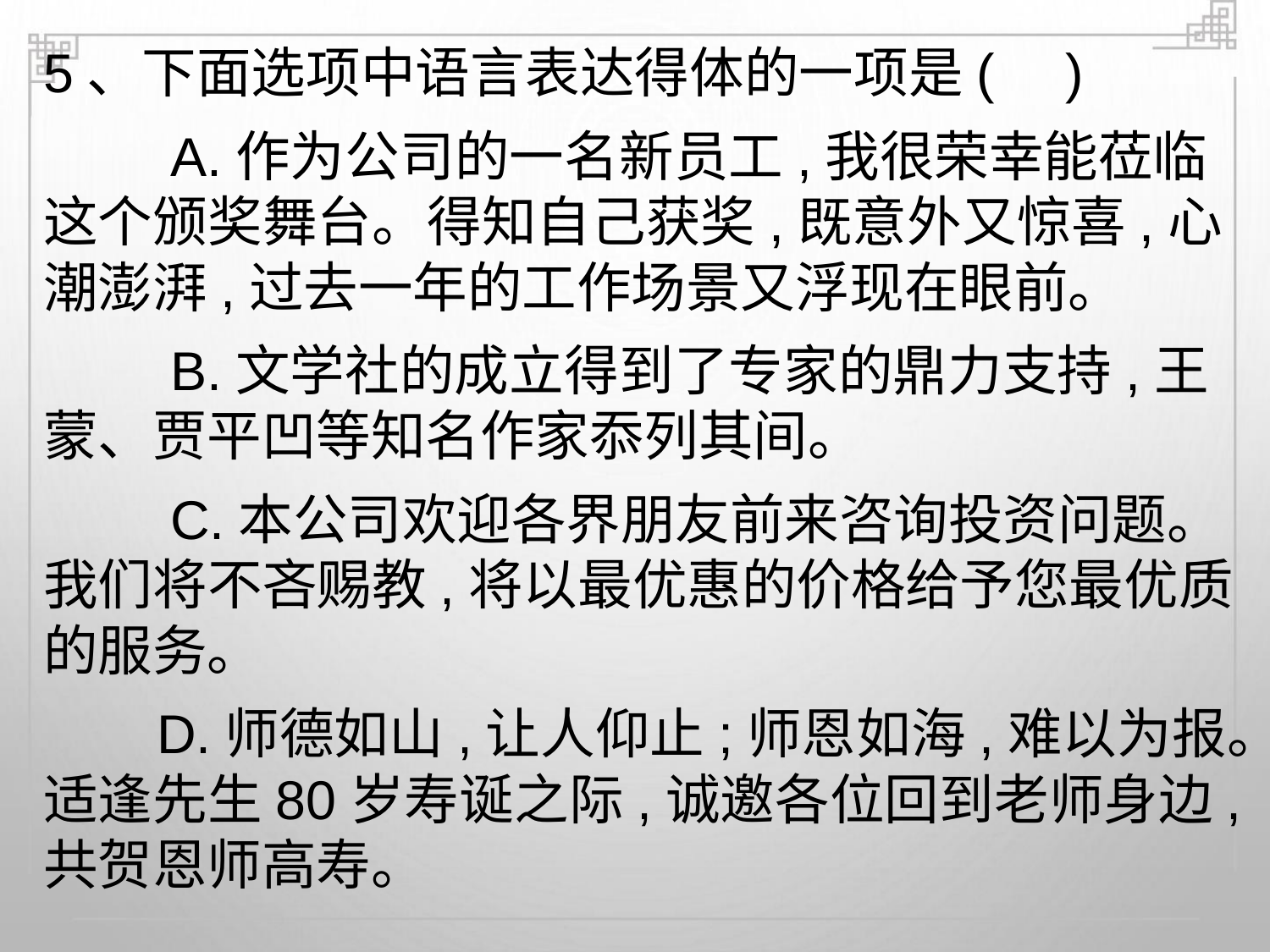

5、下面选项中语言表达得体的一项是( )
A.作为公司的一名新员工,我很荣幸能莅临
这个颁奖舞台。得知自己获奖,既意外又惊喜,心
潮澎湃,过去一年的工作场景又浮现在眼前。
B.文学社的成立得到了专家的鼎力支持,王
蒙、贾平凹等知名作家忝列其间。
C.本公司欢迎各界朋友前来咨询投资问题。
我们将不吝赐教,将以最优惠的价格给予您最优质
的服务。
D.师德如山,让人仰止;师恩如海,难以为报。
适逢先生80岁寿诞之际,诚邀各位回到老师身边,
共贺恩师高寿。